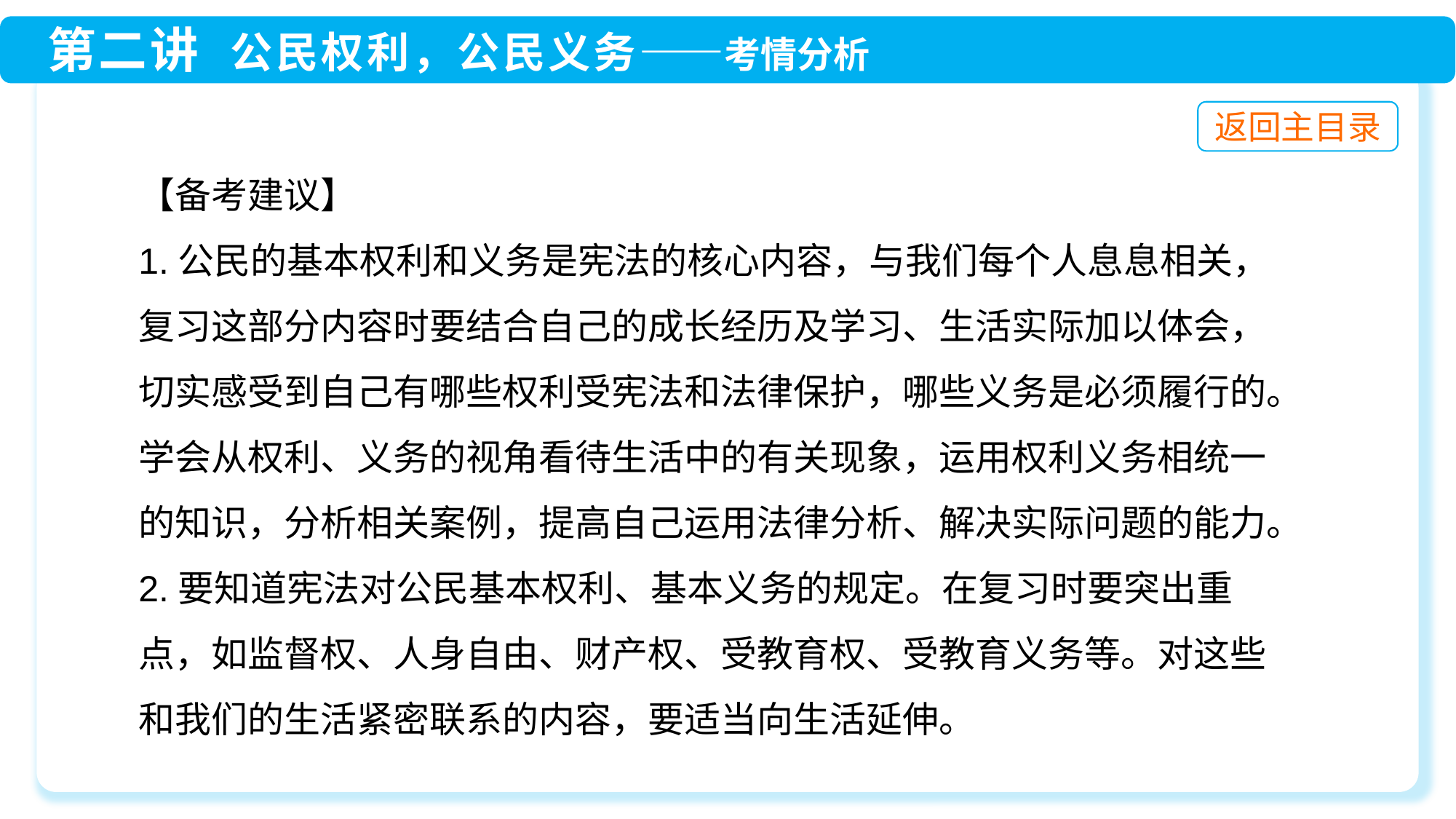

【备考建议】
1.公民的基本权利和义务是宪法的核心内容，与我们每个人息息相关，复习这部分内容时要结合自己的成长经历及学习、生活实际加以体会，切实感受到自己有哪些权利受宪法和法律保护，哪些义务是必须履行的。学会从权利、义务的视角看待生活中的有关现象，运用权利义务相统一的知识，分析相关案例，提高自己运用法律分析、解决实际问题的能力。
2.要知道宪法对公民基本权利、基本义务的规定。在复习时要突出重点，如监督权、人身自由、财产权、受教育权、受教育义务等。对这些和我们的生活紧密联系的内容，要适当向生活延伸。